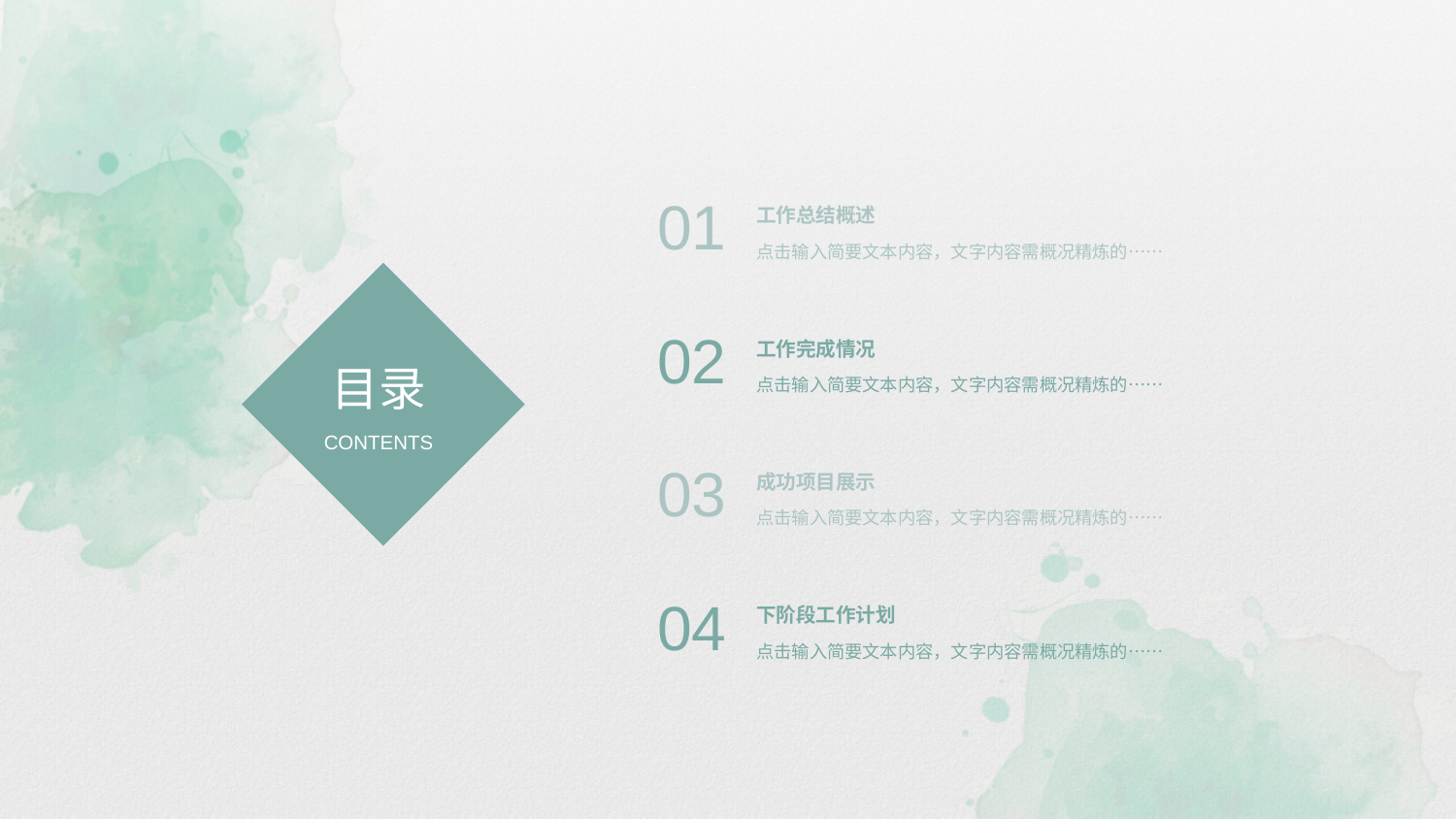

01
工作总结概述
点击输入简要文本内容，文字内容需概况精炼的……

目录
CONTENTS
02
工作完成情况
点击输入简要文本内容，文字内容需概况精炼的……
03
成功项目展示
点击输入简要文本内容，文字内容需概况精炼的……
04
下阶段工作计划
点击输入简要文本内容，文字内容需概况精炼的……